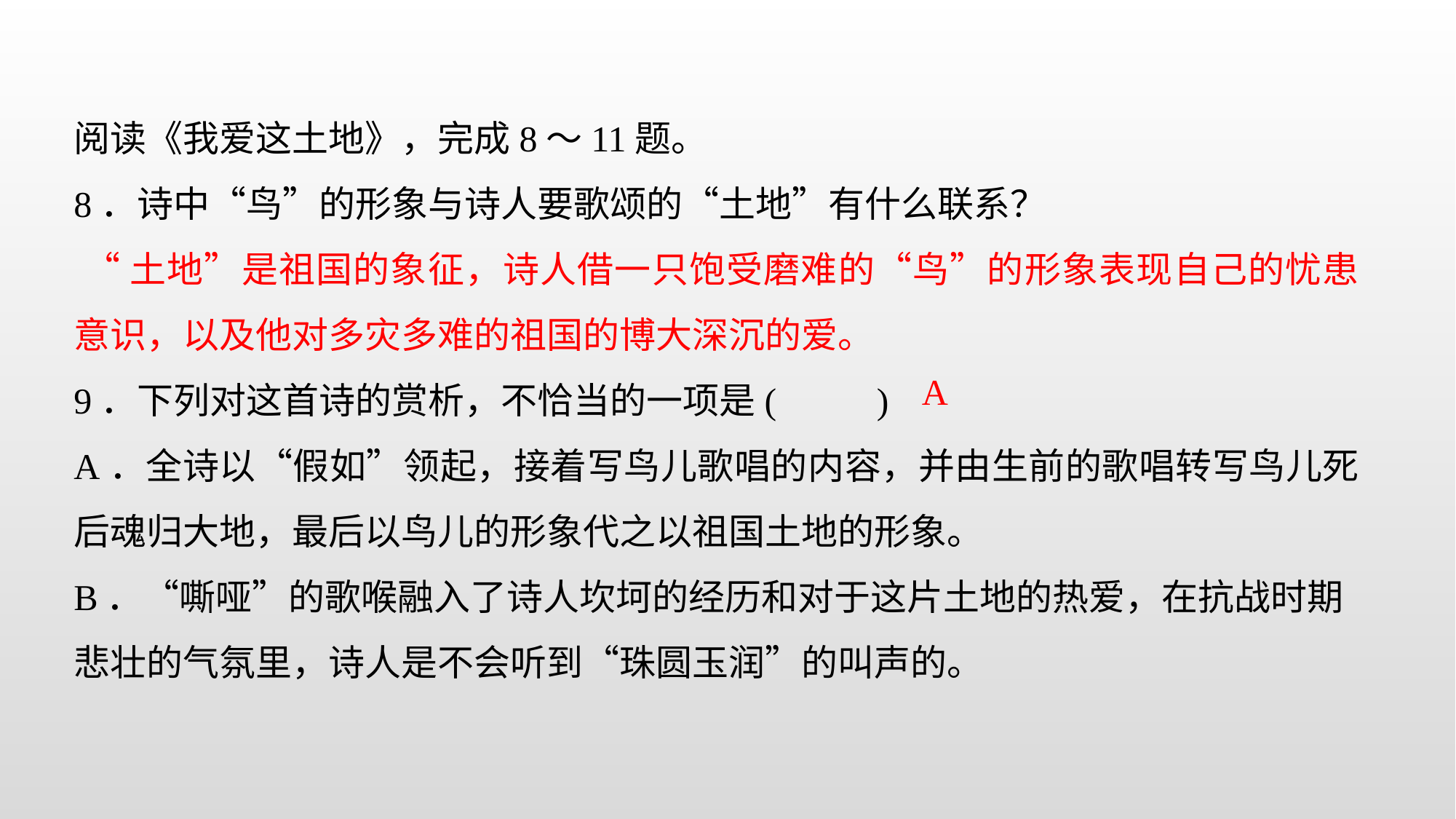

阅读《我爱这土地》，完成8～11题。
8．诗中“鸟”的形象与诗人要歌颂的“土地”有什么联系？
 “土地”是祖国的象征，诗人借一只饱受磨难的“鸟”的形象表现自己的忧患意识，以及他对多灾多难的祖国的博大深沉的爱。
9．下列对这首诗的赏析，不恰当的一项是(           )
A．全诗以“假如”领起，接着写鸟儿歌唱的内容，并由生前的歌唱转写鸟儿死后魂归大地，最后以鸟儿的形象代之以祖国土地的形象。
B．“嘶哑”的歌喉融入了诗人坎坷的经历和对于这片土地的热爱，在抗战时期悲壮的气氛里，诗人是不会听到“珠圆玉润”的叫声的。
A